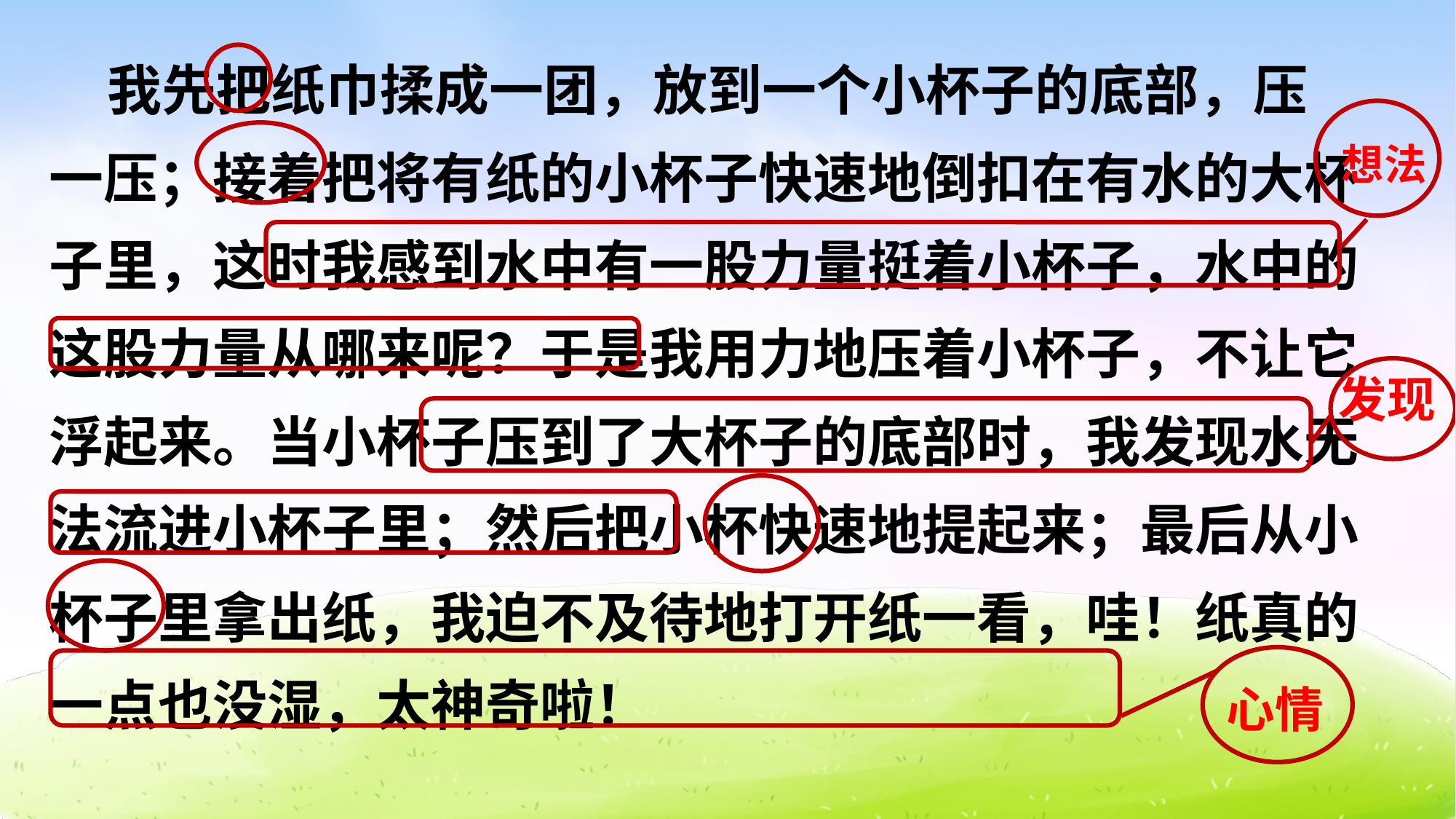

我先把纸巾揉成一团，放到一个小杯子的底部，压一压；接着把将有纸的小杯子快速地倒扣在有水的大杯子里，这时我感到水中有一股力量挺着小杯子，水中的这股力量从哪来呢？于是我用力地压着小杯子，不让它浮起来。当小杯子压到了大杯子的底部时，我发现水无法流进小杯子里；然后把小杯快速地提起来；最后从小杯子里拿出纸，我迫不及待地打开纸一看，哇！纸真的一点也没湿，太神奇啦！

想法

发现

心情